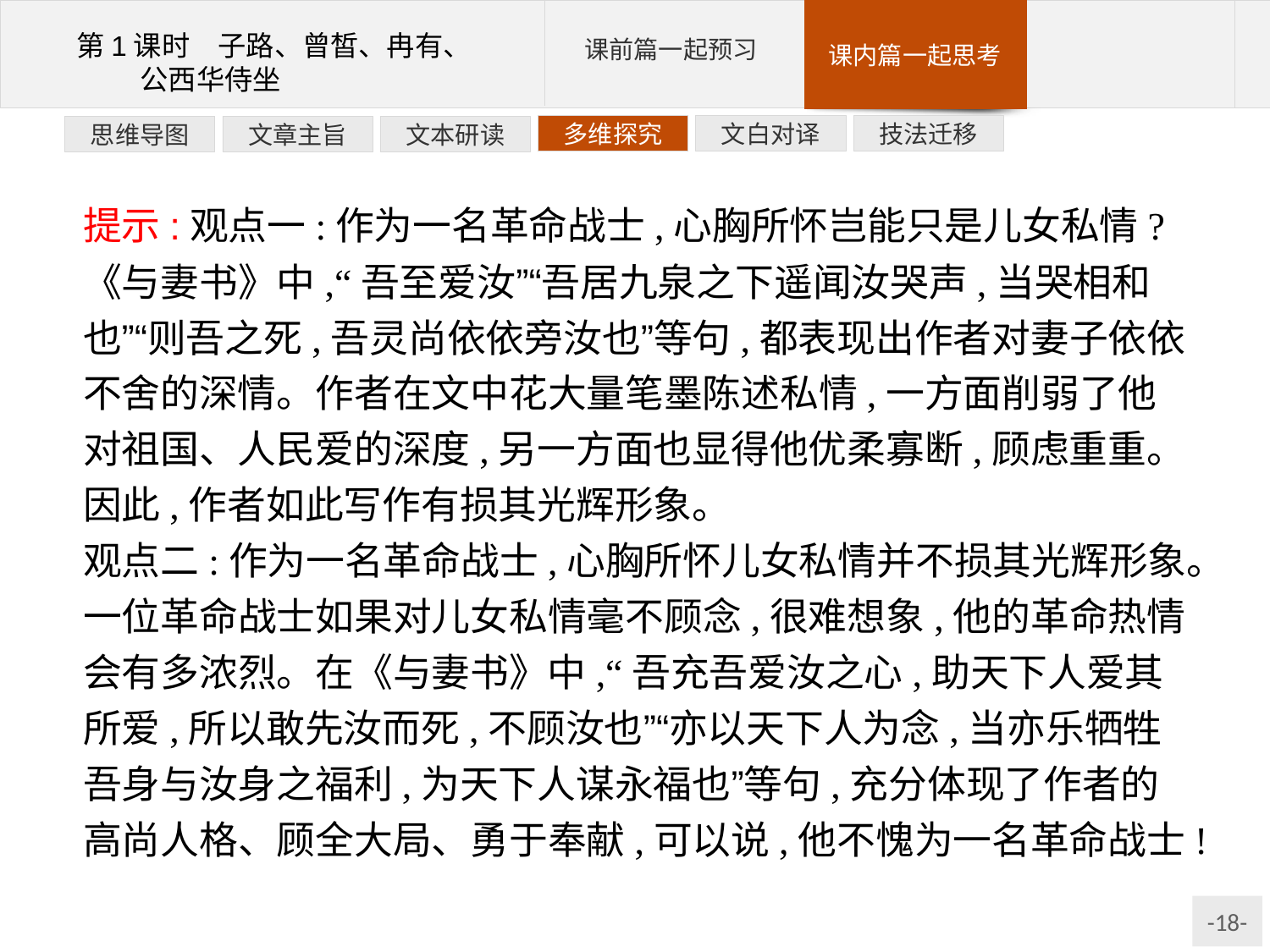

技法迁移
文白对译
多维探究
文本研读
文章主旨
思维导图
提示:观点一:作为一名革命战士,心胸所怀岂能只是儿女私情?《与妻书》中,“吾至爱汝”“吾居九泉之下遥闻汝哭声,当哭相和也”“则吾之死,吾灵尚依依旁汝也”等句,都表现出作者对妻子依依不舍的深情。作者在文中花大量笔墨陈述私情,一方面削弱了他对祖国、人民爱的深度,另一方面也显得他优柔寡断,顾虑重重。因此,作者如此写作有损其光辉形象。
观点二:作为一名革命战士,心胸所怀儿女私情并不损其光辉形象。一位革命战士如果对儿女私情毫不顾念,很难想象,他的革命热情会有多浓烈。在《与妻书》中,“吾充吾爱汝之心,助天下人爱其所爱,所以敢先汝而死,不顾汝也”“亦以天下人为念,当亦乐牺牲吾身与汝身之福利,为天下人谋永福也”等句,充分体现了作者的高尚人格、顾全大局、勇于奉献,可以说,他不愧为一名革命战士!